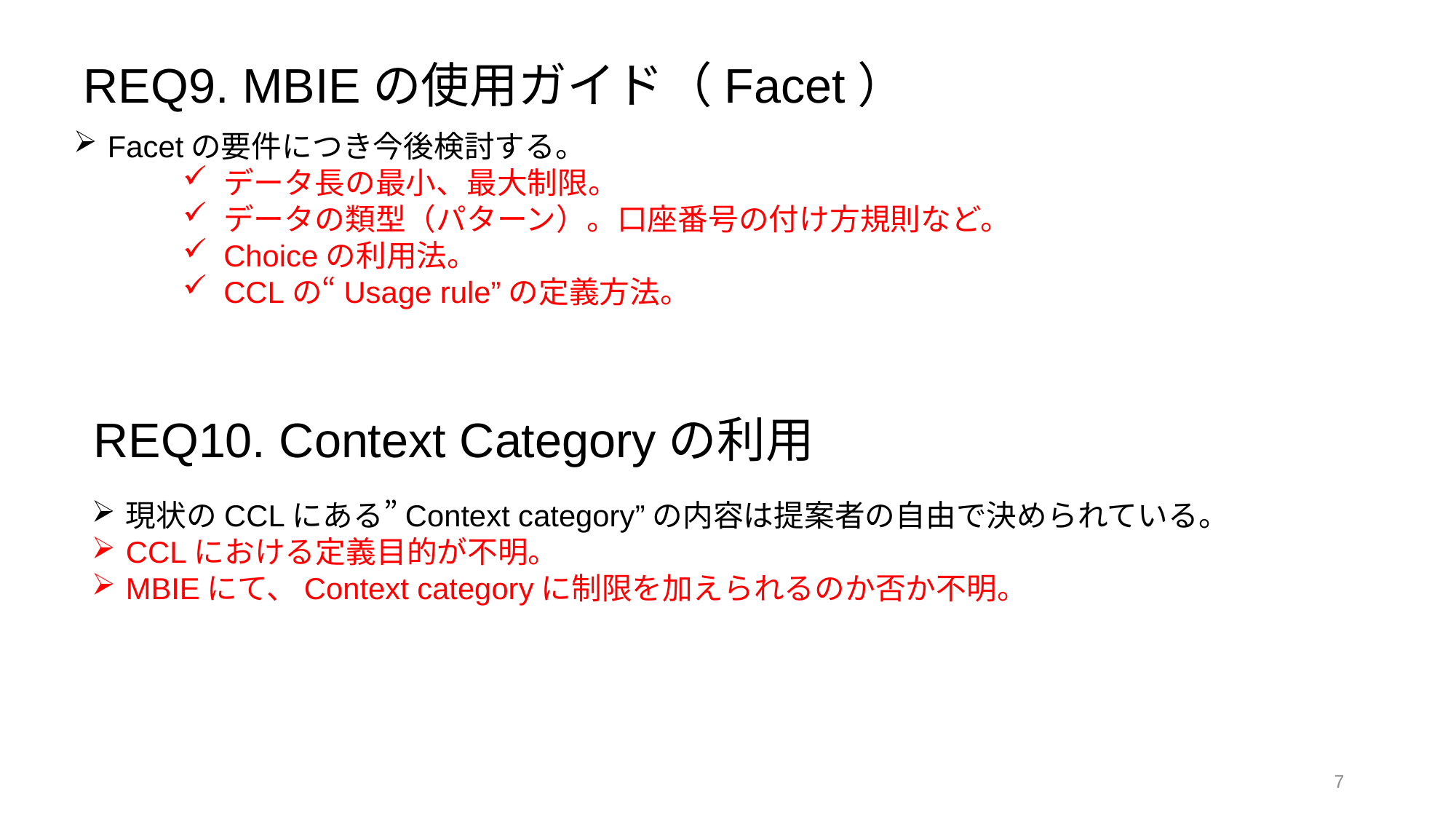

REQ9. MBIEの使用ガイド（Facet）
Facetの要件につき今後検討する。
データ長の最小、最大制限。
データの類型（パターン）。口座番号の付け方規則など。
Choiceの利用法。
CCLの“Usage rule”の定義方法。
REQ10. Context Categoryの利用
現状のCCLにある”Context category”の内容は提案者の自由で決められている。
CCLにおける定義目的が不明。
MBIEにて、Context categoryに制限を加えられるのか否か不明。
7